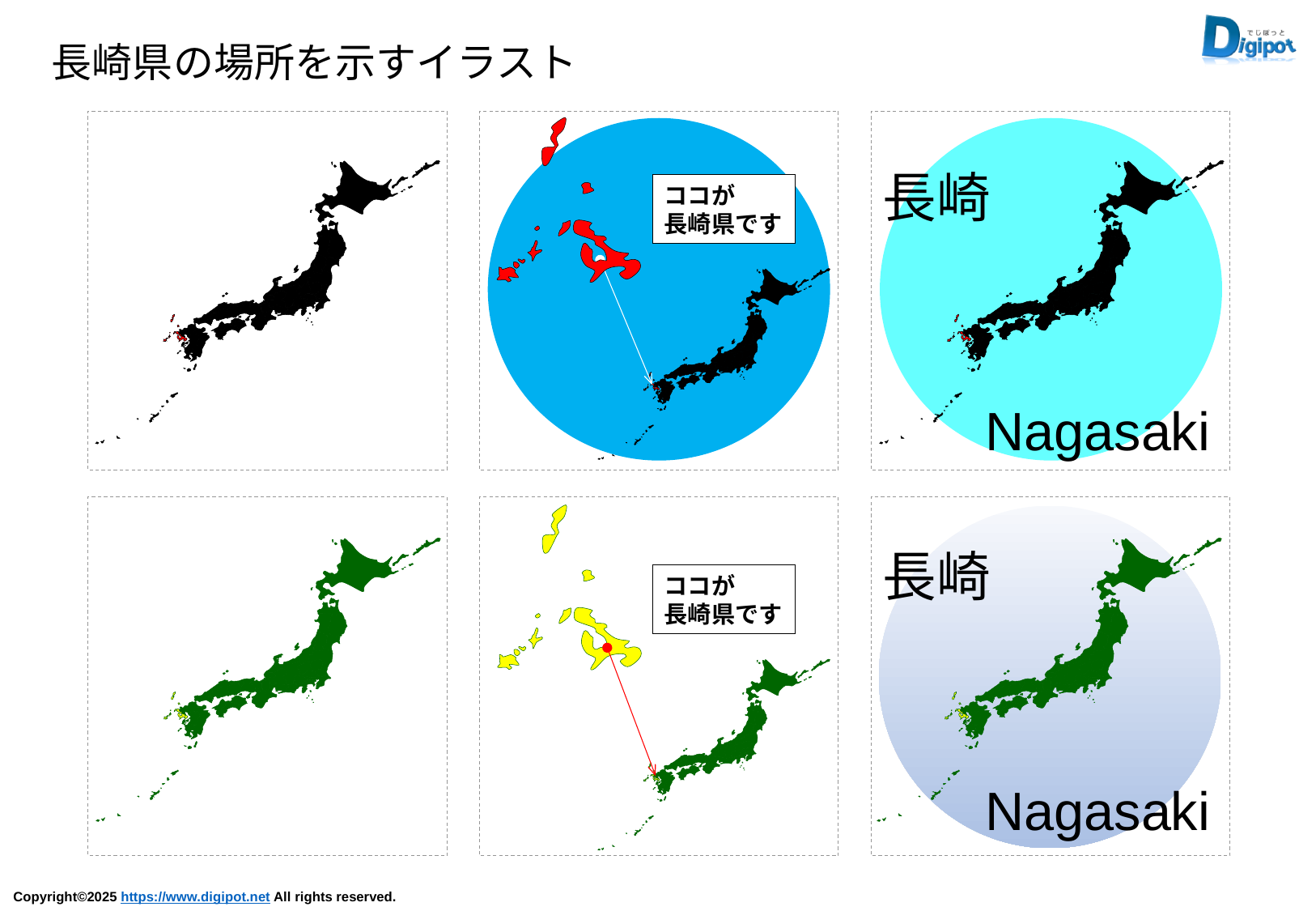

長崎県の場所を示すイラスト

ココが
長崎県です

長崎

Nagasaki

ココが
長崎県です

長崎

Nagasaki